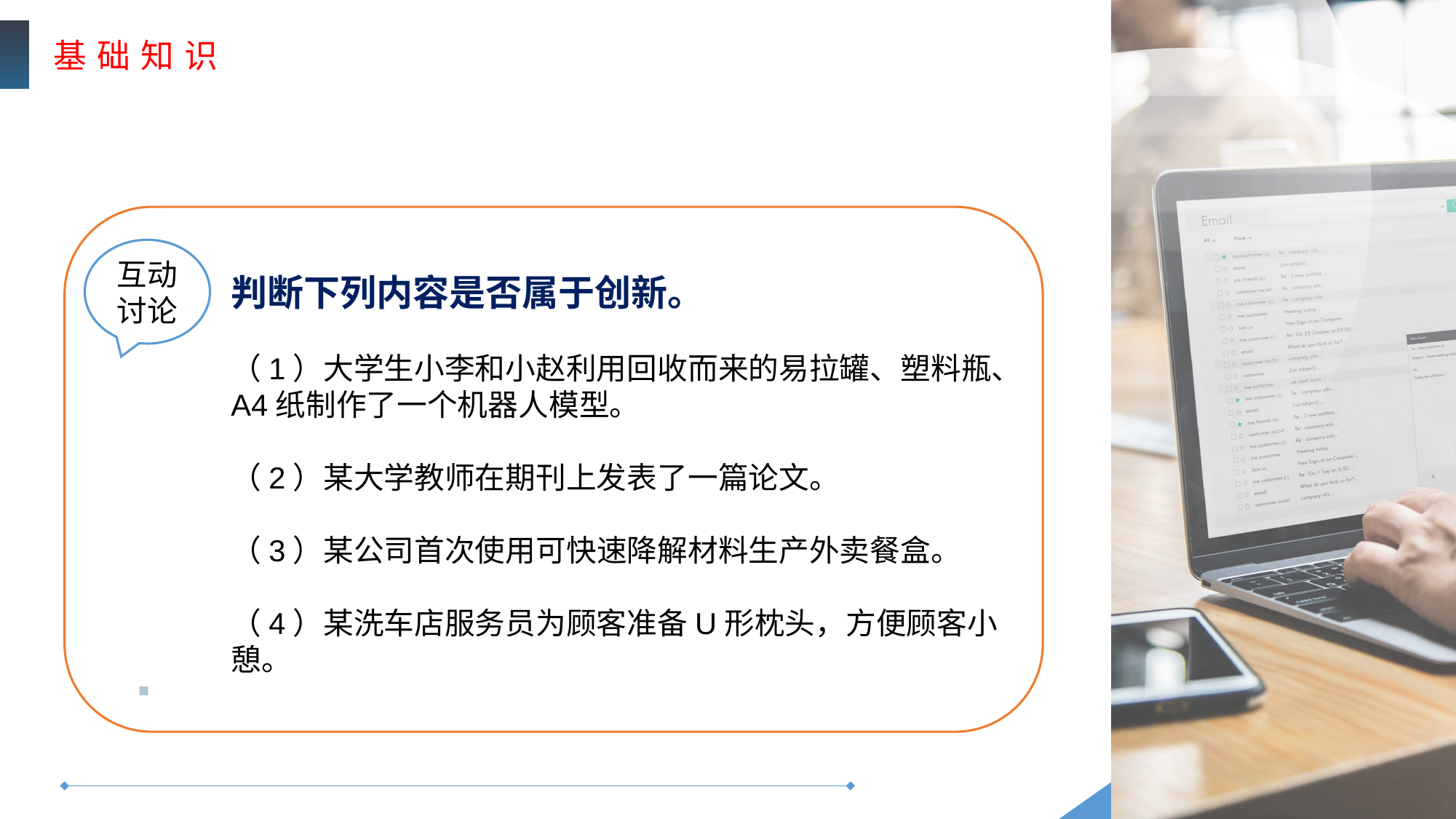

基 础 知 识

互动讨论
判断下列内容是否属于创新。

（1）大学生小李和小赵利用回收而来的易拉罐、塑料瓶、A4纸制作了一个机器人模型。

（2）某大学教师在期刊上发表了一篇论文。

（3）某公司首次使用可快速降解材料生产外卖餐盒。

（4）某洗车店服务员为顾客准备U形枕头，方便顾客小憩。